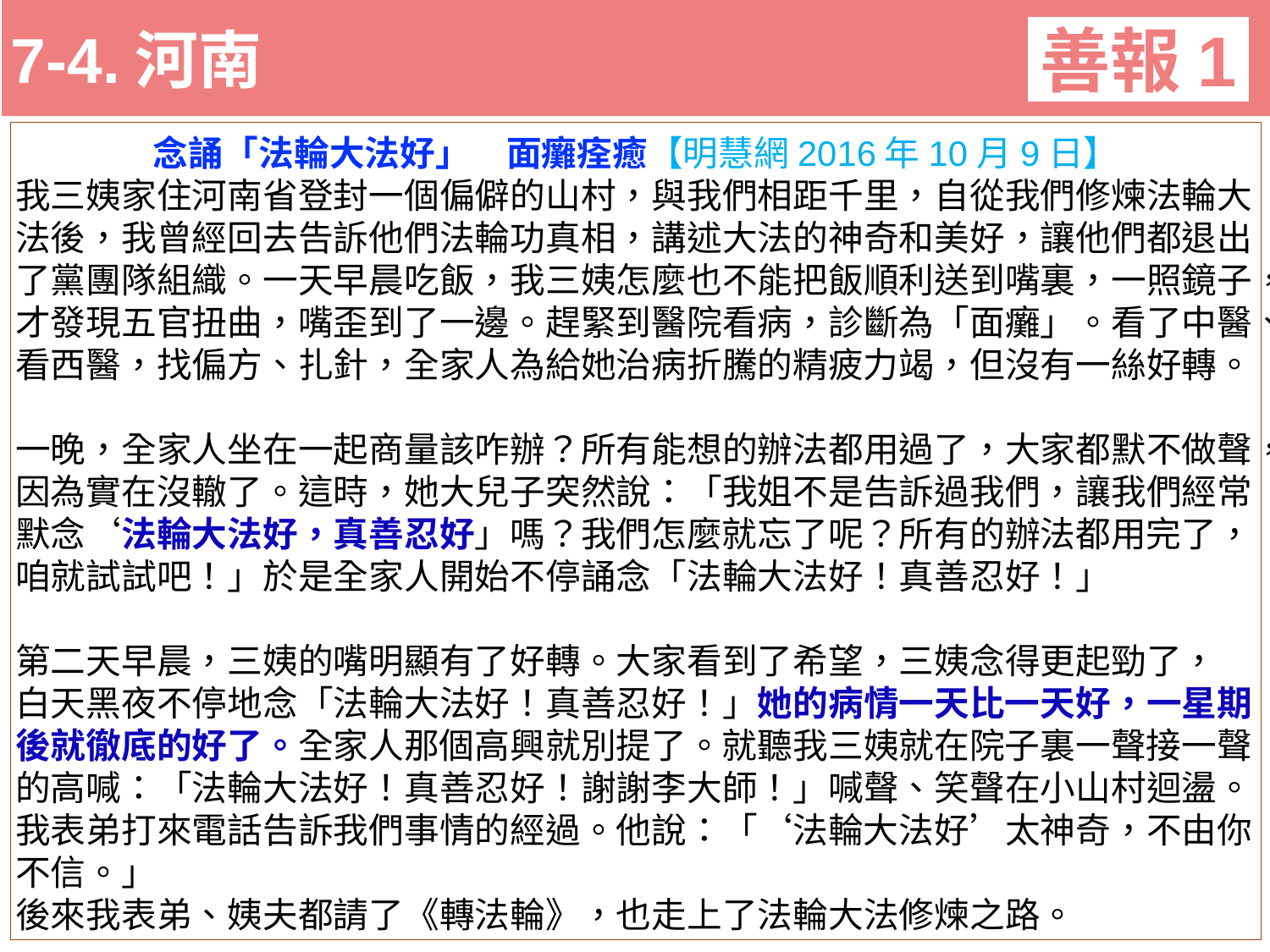

7-4.河南
善報1
11-3. XX市官員惡報實例
念誦「法輪大法好」　面癱痊癒【明慧網2016年10月9日】
我三姨家住河南省登封一個偏僻的山村，與我們相距千里，自從我們修煉法輪大法後，我曾經回去告訴他們法輪功真相，講述大法的神奇和美好，讓他們都退出了黨團隊組織。一天早晨吃飯，我三姨怎麼也不能把飯順利送到嘴裏，一照鏡子，才發現五官扭曲，嘴歪到了一邊。趕緊到醫院看病，診斷為「面癱」。看了中醫、看西醫，找偏方、扎針，全家人為給她治病折騰的精疲力竭，但沒有一絲好轉。

一晚，全家人坐在一起商量該咋辦？所有能想的辦法都用過了，大家都默不做聲，因為實在沒轍了。這時，她大兒子突然說：「我姐不是告訴過我們，讓我們經常默念‘法輪大法好，真善忍好」嗎？我們怎麼就忘了呢？所有的辦法都用完了，咱就試試吧！」於是全家人開始不停誦念「法輪大法好！真善忍好！」

第二天早晨，三姨的嘴明顯有了好轉。大家看到了希望，三姨念得更起勁了，
白天黑夜不停地念「法輪大法好！真善忍好！」她的病情一天比一天好，一星期後就徹底的好了。全家人那個高興就別提了。就聽我三姨就在院子裏一聲接一聲的高喊：「法輪大法好！真善忍好！謝謝李大師！」喊聲、笑聲在小山村迴盪。
我表弟打來電話告訴我們事情的經過。他說：「‘法輪大法好’太神奇，不由你不信。」
後來我表弟、姨夫都請了《轉法輪》，也走上了法輪大法修煉之路。